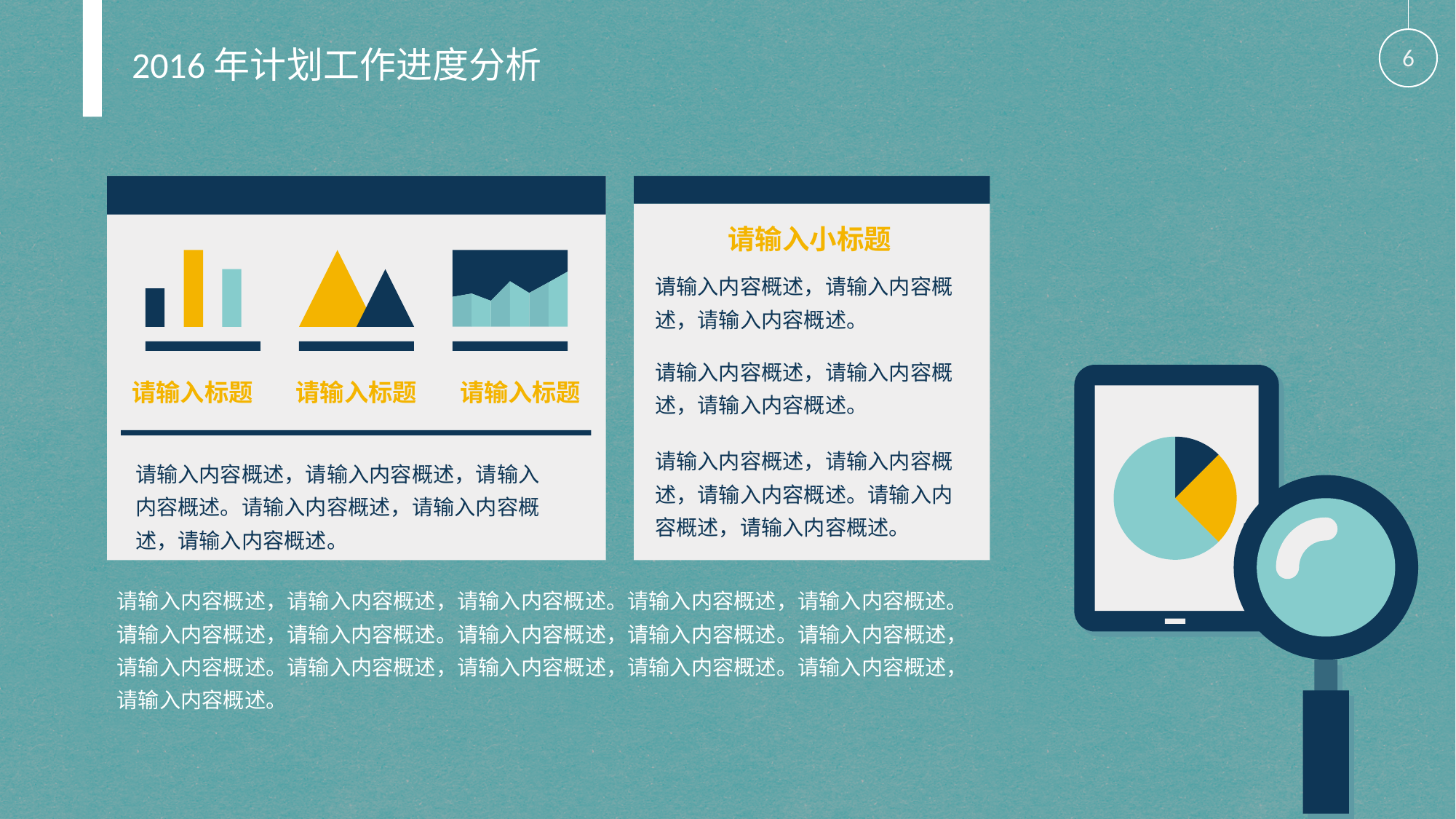

6
2016年计划工作进度分析

请输入小标题

请输入内容概述，请输入内容概述，请输入内容概述。
请输入内容概述，请输入内容概述，请输入内容概述。
请输入标题
请输入标题
请输入标题

请输入内容概述，请输入内容概述，请输入内容概述。请输入内容概述，请输入内容概述。
请输入内容概述，请输入内容概述，请输入内容概述。请输入内容概述，请输入内容概述，请输入内容概述。
请输入内容概述，请输入内容概述，请输入内容概述。请输入内容概述，请输入内容概述。请输入内容概述，请输入内容概述。请输入内容概述，请输入内容概述。请输入内容概述，请输入内容概述。请输入内容概述，请输入内容概述，请输入内容概述。请输入内容概述，请输入内容概述。